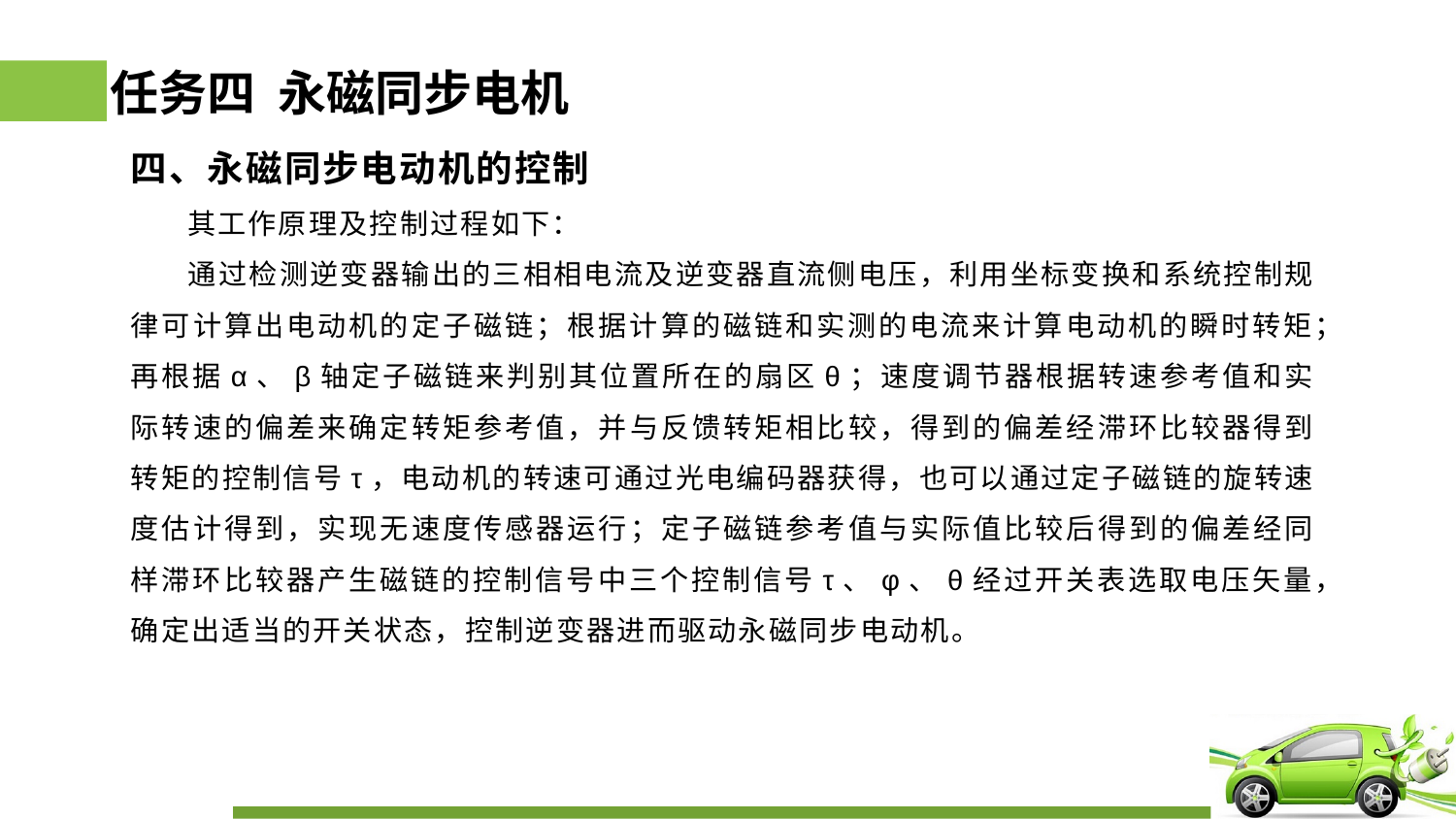

# 任务四  永磁同步电机
四、永磁同步电动机的控制
      其工作原理及控制过程如下：
      通过检测逆变器输出的三相相电流及逆变器直流侧电压，利用坐标变换和系统控制规律可计算出电动机的定子磁链；根据计算的磁链和实测的电流来计算电动机的瞬时转矩；再根据α、β轴定子磁链来判别其位置所在的扇区θ；速度调节器根据转速参考值和实际转速的偏差来确定转矩参考值，并与反馈转矩相比较，得到的偏差经滞环比较器得到转矩的控制信号τ，电动机的转速可通过光电编码器获得，也可以通过定子磁链的旋转速度估计得到，实现无速度传感器运行；定子磁链参考值与实际值比较后得到的偏差经同样滞环比较器产生磁链的控制信号中三个控制信号τ、φ、θ经过开关表选取电压矢量，确定出适当的开关状态，控制逆变器进而驱动永磁同步电动机。